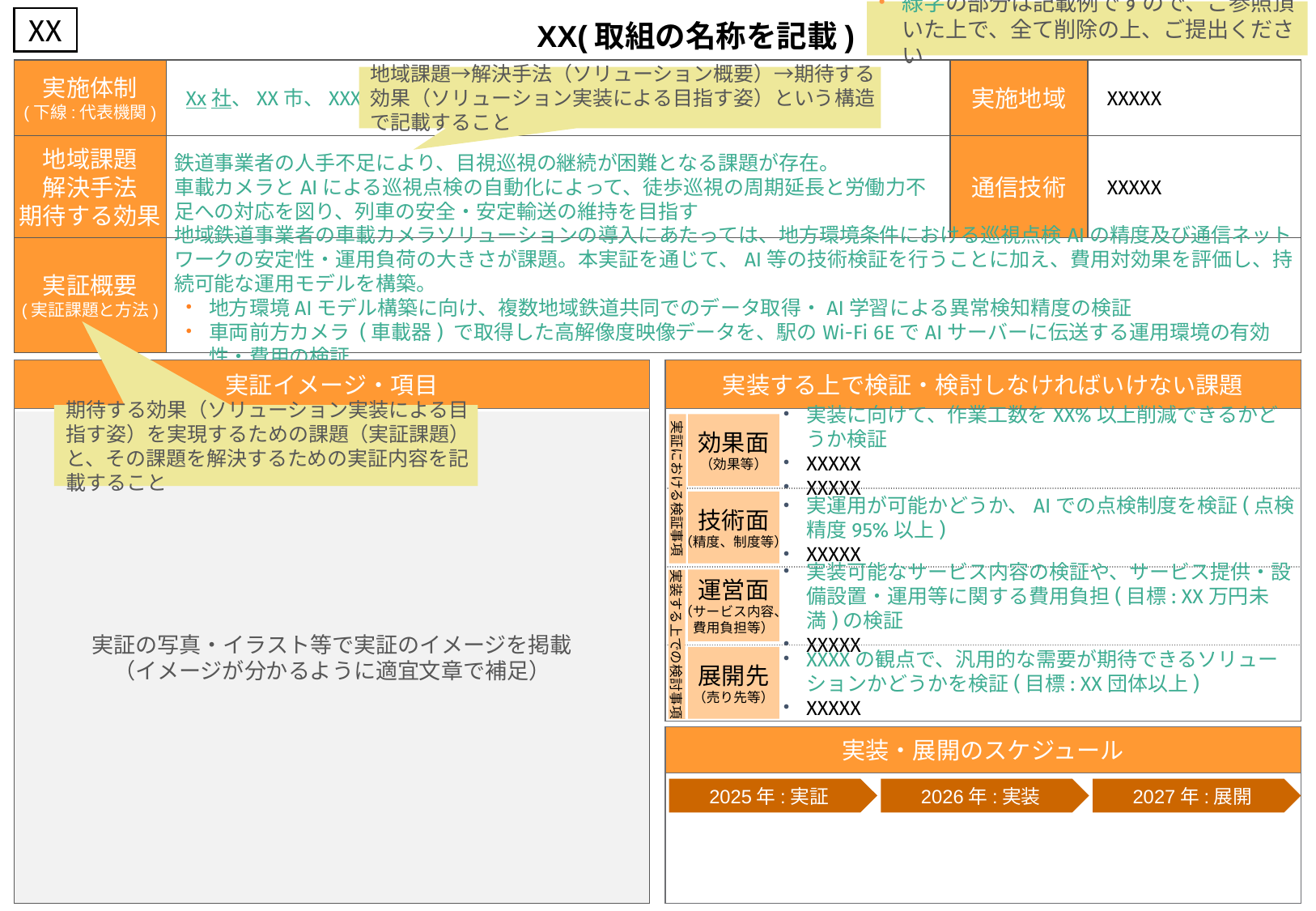

緑字の部分は記載例ですので、ご参照頂いた上で、全て削除の上、ご提出ください
XX
XX(取組の名称を記載)
実施体制
(下線:代表機関)
Xx社、XX市、XXX
実施地域
XXXXX
地域課題→解決手法（ソリューション概要）→期待する効果（ソリューション実装による目指す姿）という構造で記載すること
地域課題
解決手法
期待する効果
鉄道事業者の人手不足により、目視巡視の継続が困難となる課題が存在。
車載カメラとAIによる巡視点検の自動化によって、徒歩巡視の周期延長と労働力不足への対応を図り、列車の安全・安定輸送の維持を目指す
通信技術
XXXXX
実証概要
(実証課題と方法)
地域鉄道事業者の車載カメラソリューションの導入にあたっては、地方環境条件における巡視点検AIの精度及び通信ネットワークの安定性・運用負荷の大きさが課題。本実証を通じて、AI等の技術検証を行うことに加え、費用対効果を評価し、持続可能な運用モデルを構築。
地方環境AIモデル構築に向け、複数地域鉄道共同でのデータ取得・AI学習による異常検知精度の検証
車両前方カメラ (車載器) で取得した高解像度映像データを、駅のWi-Fi 6EでAIサーバーに伝送する運用環境の有効性・費用の検証
実証イメージ・項目
実装する上で検証・検討しなければいけない課題

期待する効果（ソリューション実装による目指す姿）を実現するための課題（実証課題）と、その課題を解決するための実証内容を記載すること

効果面
（効果等）
実装に向けて、作業工数をXX%以上削減できるかどうか検証
XXXXX
XXXXX
技術面
（精度、制度等）
運営面
（サービス内容、
費用負担等）
実装可能なサービス内容の検証や、サービス提供・設備設置・運用等に関する費用負担(目標: XX万円未満)の検証
XXXXX
展開先
（売り先等）
XXXXの観点で、汎用的な需要が期待できるソリューションかどうかを検証(目標: XX団体以上)
XXXXX
実証の写真・イラスト等で実証のイメージを掲載
（イメージが分かるように適宜文章で補足）
実証における検証事項
実運用が可能かどうか、AIでの点検制度を検証(点検精度95%以上)
XXXXX
実装する上での検討事項
実装・展開のスケジュール

2025年:実証
2026年:実装
2027年:展開